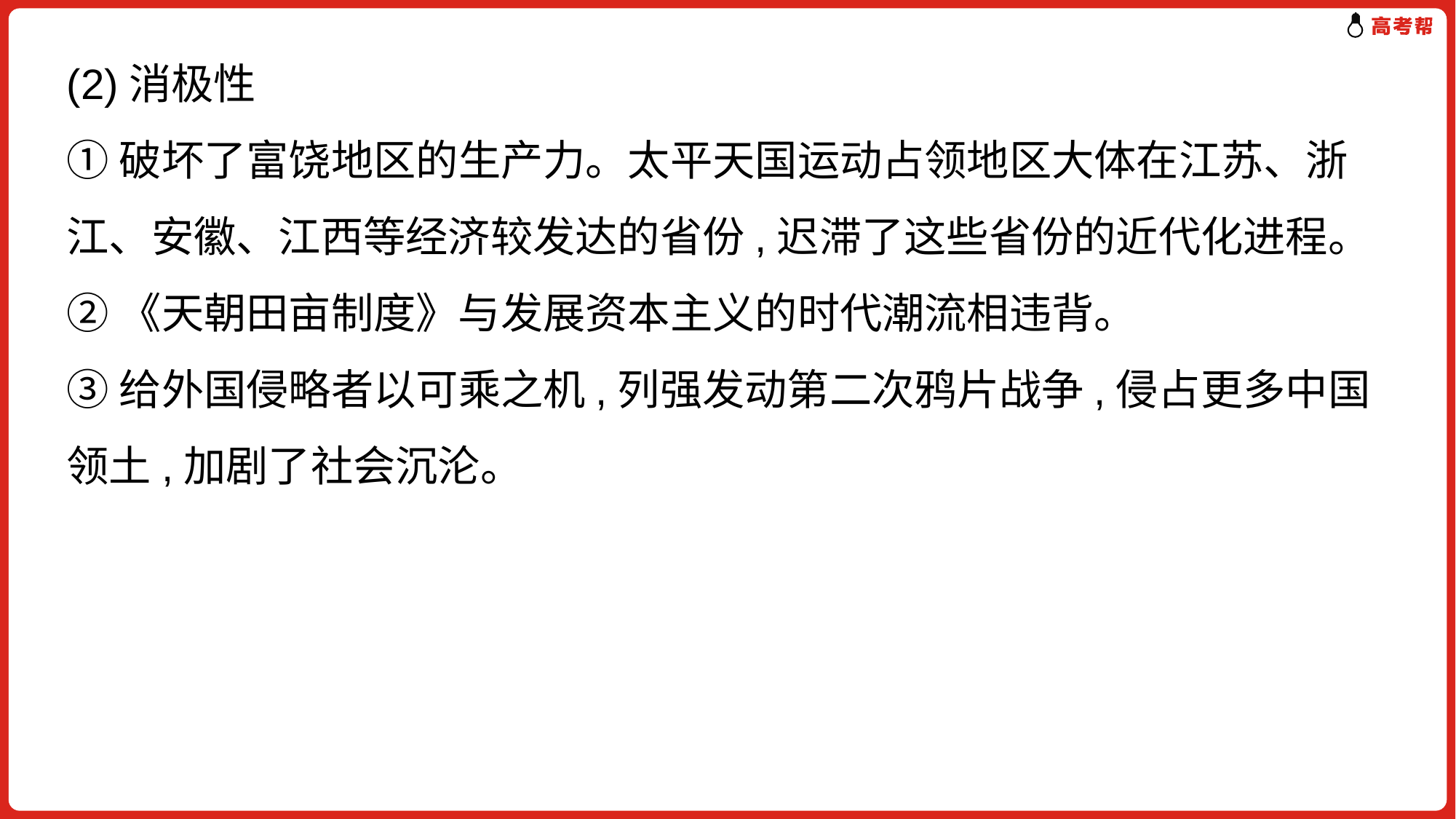

(2)消极性
①破坏了富饶地区的生产力。太平天国运动占领地区大体在江苏、浙江、安徽、江西等经济较发达的省份,迟滞了这些省份的近代化进程。
②《天朝田亩制度》与发展资本主义的时代潮流相违背。
③给外国侵略者以可乘之机,列强发动第二次鸦片战争,侵占更多中国领土,加剧了社会沉沦。